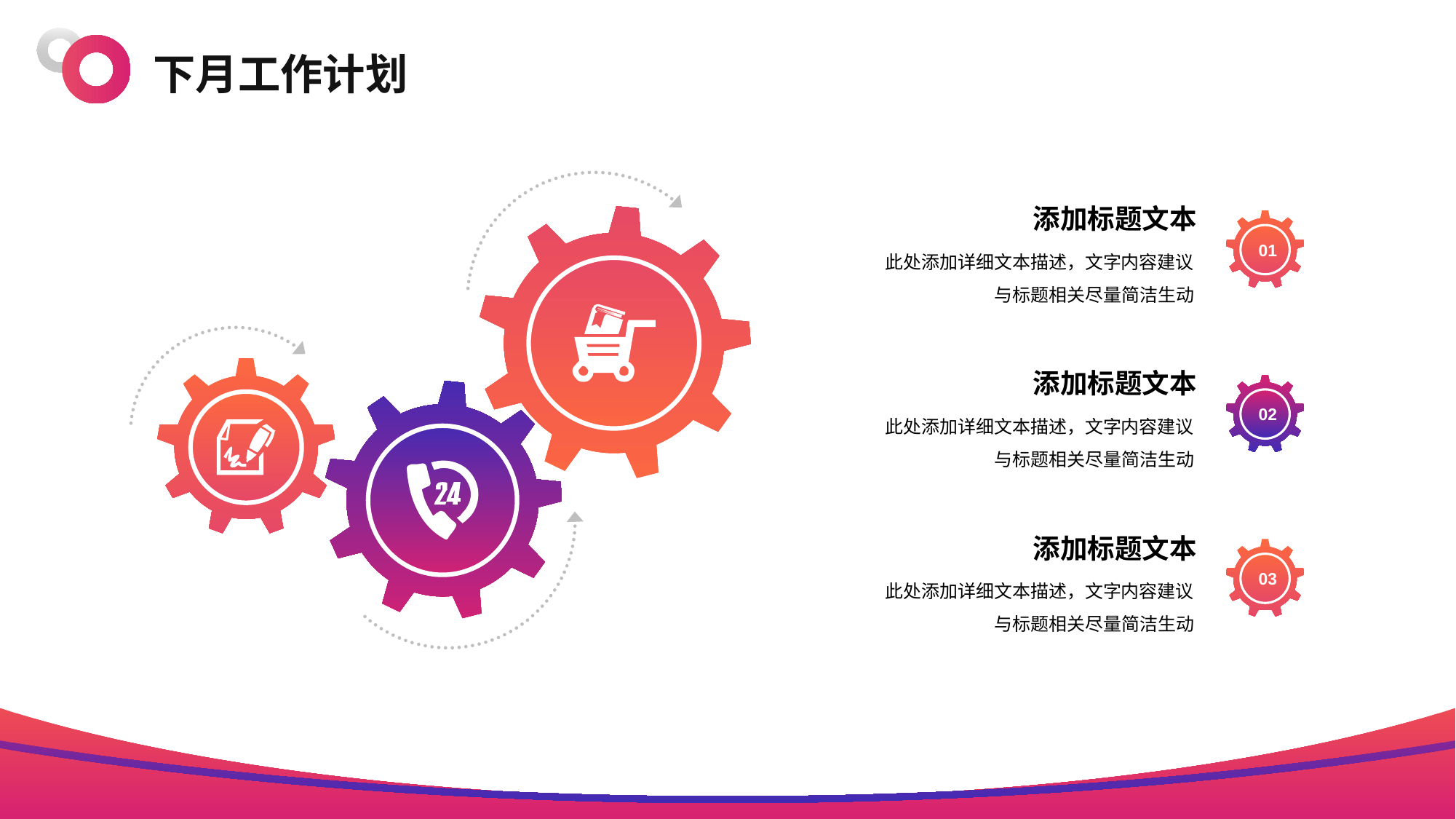

下月工作计划

添加标题文本
此处添加详细文本描述，文字内容建议与标题相关尽量简洁生动

01

添加标题文本
此处添加详细文本描述，文字内容建议与标题相关尽量简洁生动

02

添加标题文本
此处添加详细文本描述，文字内容建议与标题相关尽量简洁生动

03